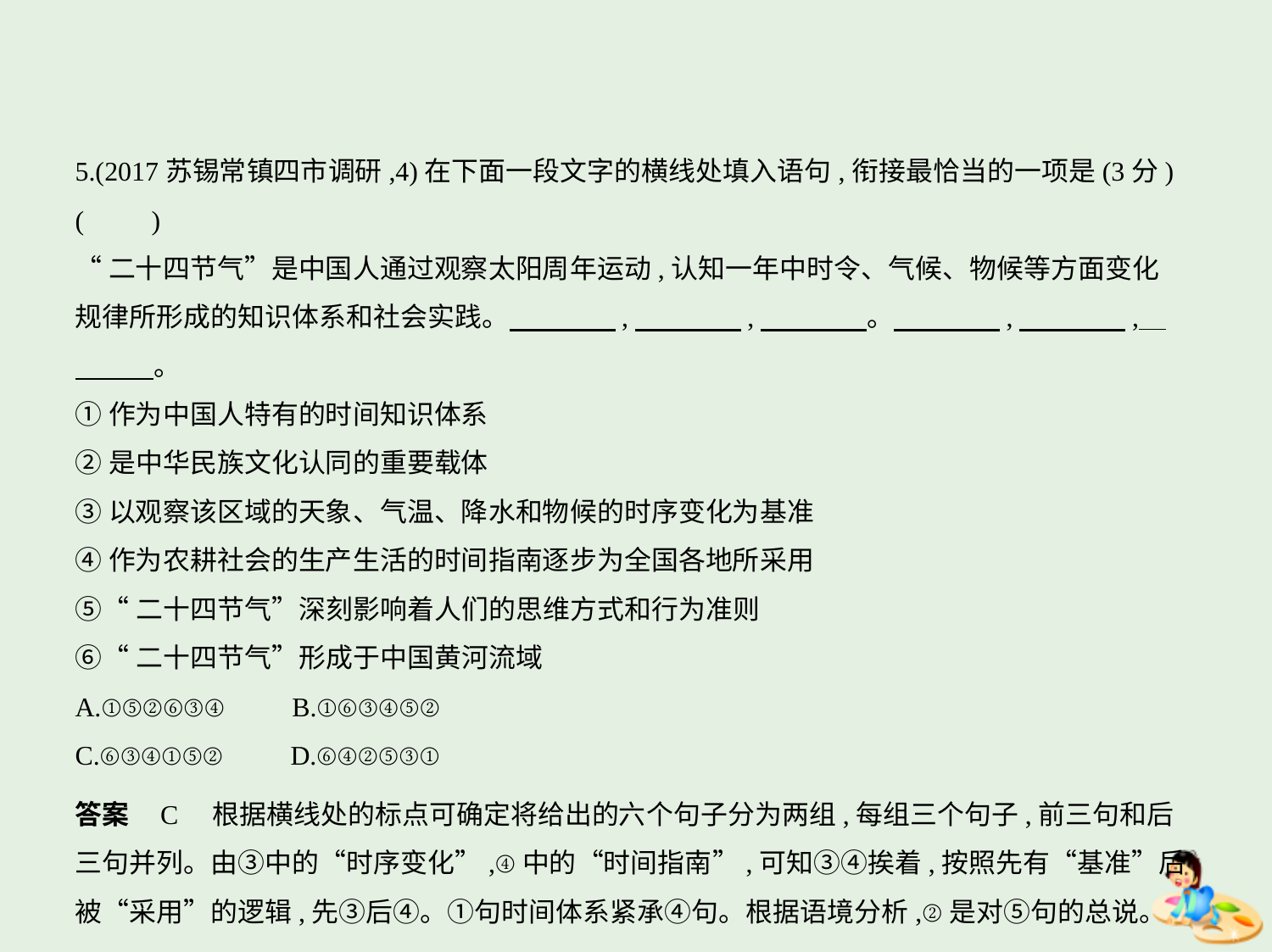

5.(2017苏锡常镇四市调研,4)在下面一段文字的横线处填入语句,衔接最恰当的一项是(3分)
(　　)
“二十四节气”是中国人通过观察太阳周年运动,认知一年中时令、气候、物候等方面变化
规律所形成的知识体系和社会实践。　　　    ,　　　    ,　　　    。　　　    ,　　　    ,    
　　    。
①作为中国人特有的时间知识体系
②是中华民族文化认同的重要载体
③以观察该区域的天象、气温、降水和物候的时序变化为基准
④作为农耕社会的生产生活的时间指南逐步为全国各地所采用
⑤“二十四节气”深刻影响着人们的思维方式和行为准则
⑥“二十四节气”形成于中国黄河流域
A.①⑤②⑥③④　　B.①⑥③④⑤②
C.⑥③④①⑤②　　D.⑥④②⑤③①
答案    C　根据横线处的标点可确定将给出的六个句子分为两组,每组三个句子,前三句和后
三句并列。由③中的“时序变化”,④中的“时间指南”,可知③④挨着,按照先有“基准”后
被“采用”的逻辑,先③后④。①句时间体系紧承④句。根据语境分析,②是对⑤句的总说。